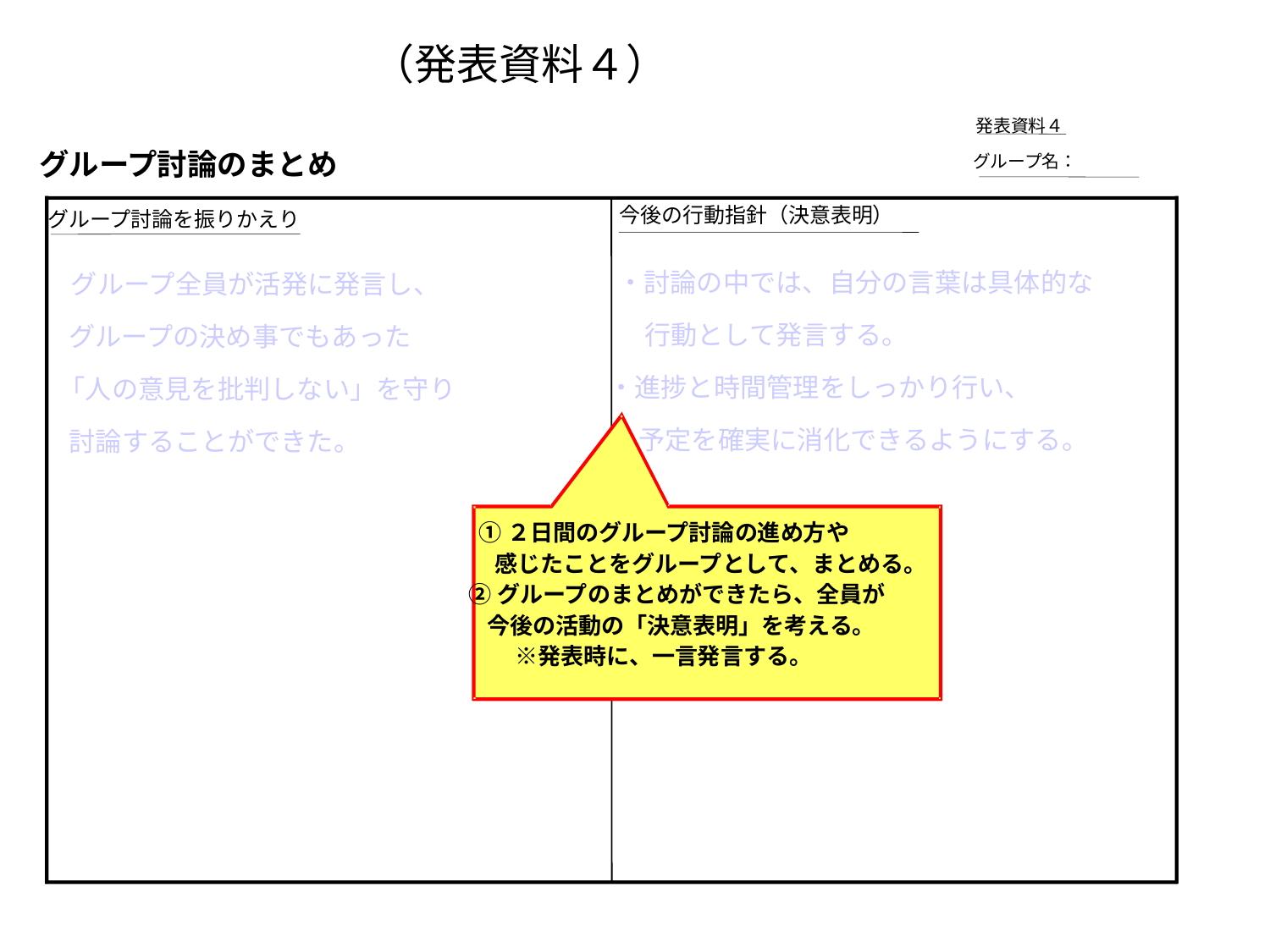

（発表資料４）

発表資料４

グループ討論のまとめ
グループ名：

今後の行動指針（決意表明）
グループ討論を振りかえり

・討論の中では、自分の言葉は具体的な
グループ全員が活発に発言し、

　行動として発言する。
グループの決め事でもあった
・進捗と時間管理をしっかり行い、
「人の意見を批判しない」を守り

　予定を確実に消化できるようにする。
討論することができた。
①２日間のグループ討論の進め方や
　　感じたことをグループとして、まとめる。
②グループのまとめができたら、全員が
　今後の活動の「決意表明」を考える。
　　※発表時に、一言発言する。